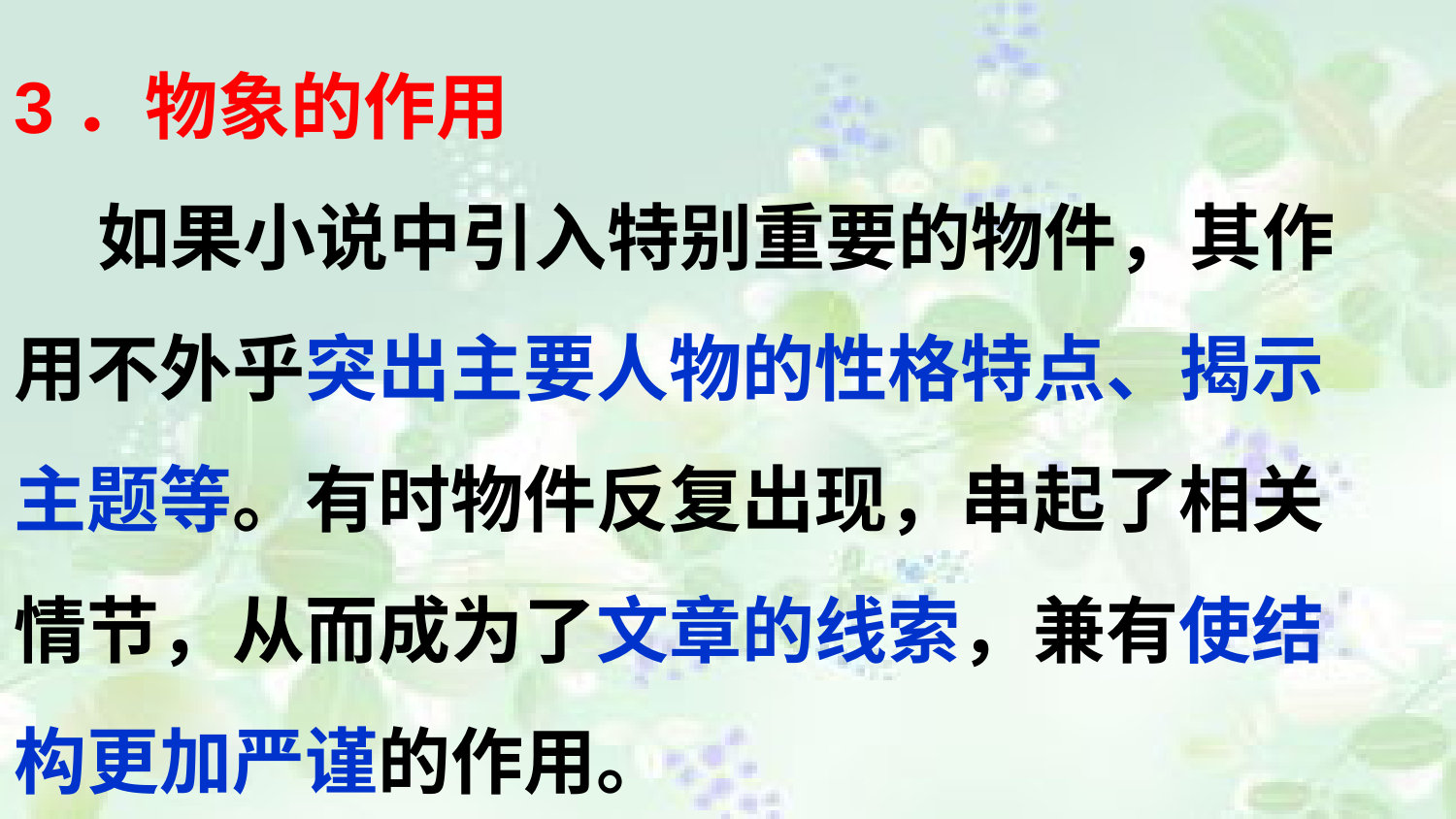

3．物象的作用
    如果小说中引入特别重要的物件，其作用不外乎突出主要人物的性格特点、揭示主题等。有时物件反复出现，串起了相关情节，从而成为了文章的线索，兼有使结构更加严谨的作用。